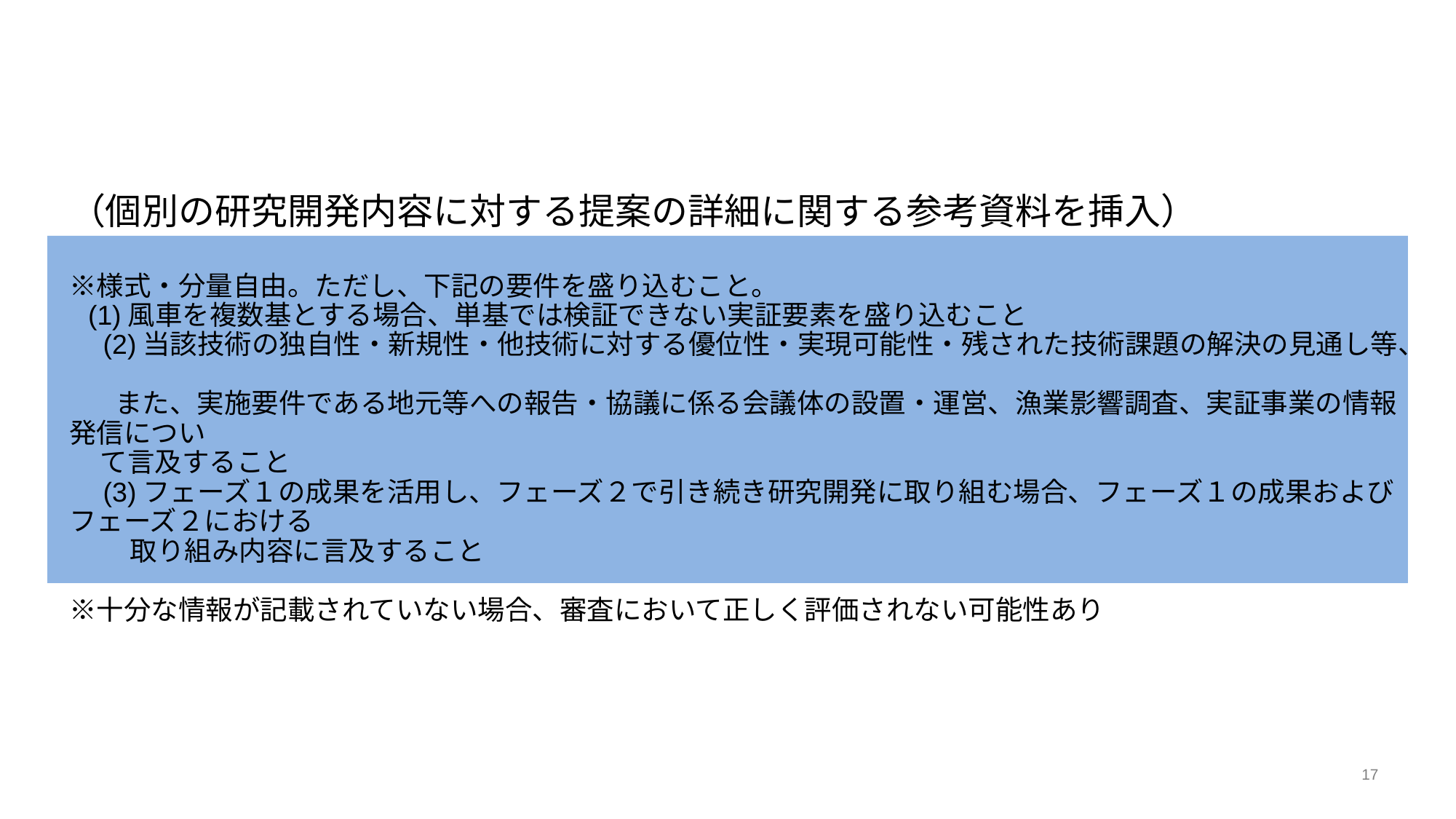

# （個別の研究開発内容に対する提案の詳細に関する参考資料を挿入） ※様式・分量自由。ただし、下記の要件を盛り込むこと。 (1)風車を複数基とする場合、単基では検証できない実証要素を盛り込むこと 　(2)当該技術の独自性・新規性・他技術に対する優位性・実現可能性・残された技術課題の解決の見通し等、 　   また、実施要件である地元等への報告・協議に係る会議体の設置・運営、漁業影響調査、実証事業の情報発信につい て言及すること 　(3)フェーズ１の成果を活用し、フェーズ２で引き続き研究開発に取り組む場合、フェーズ１の成果およびフェーズ２における 　　 取り組み内容に言及すること ※十分な情報が記載されていない場合、審査において正しく評価されない可能性あり